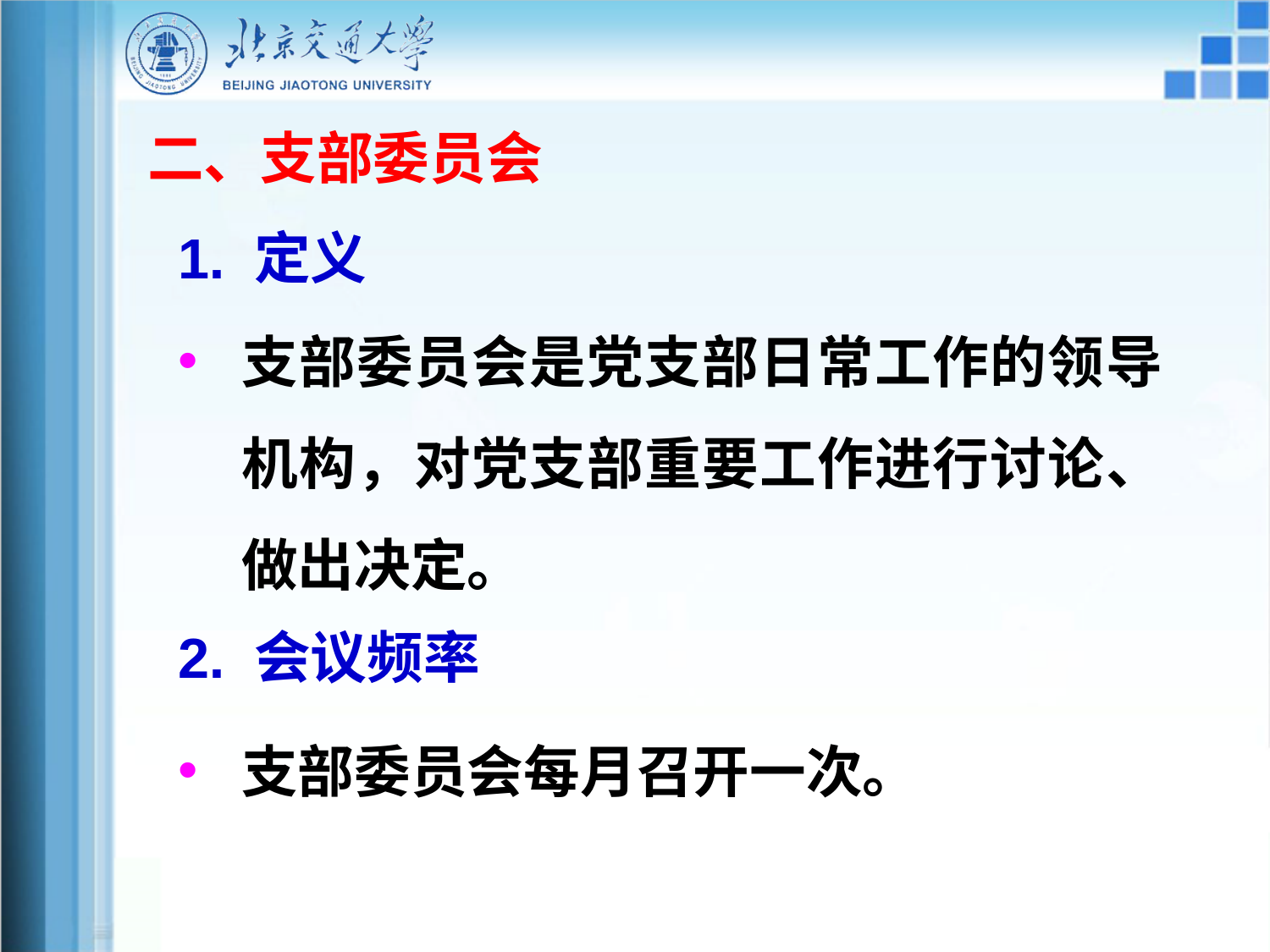

二、支部委员会
1. 定义
支部委员会是党支部日常工作的领导机构，对党支部重要工作进行讨论、做出决定。
2. 会议频率
支部委员会每月召开一次。